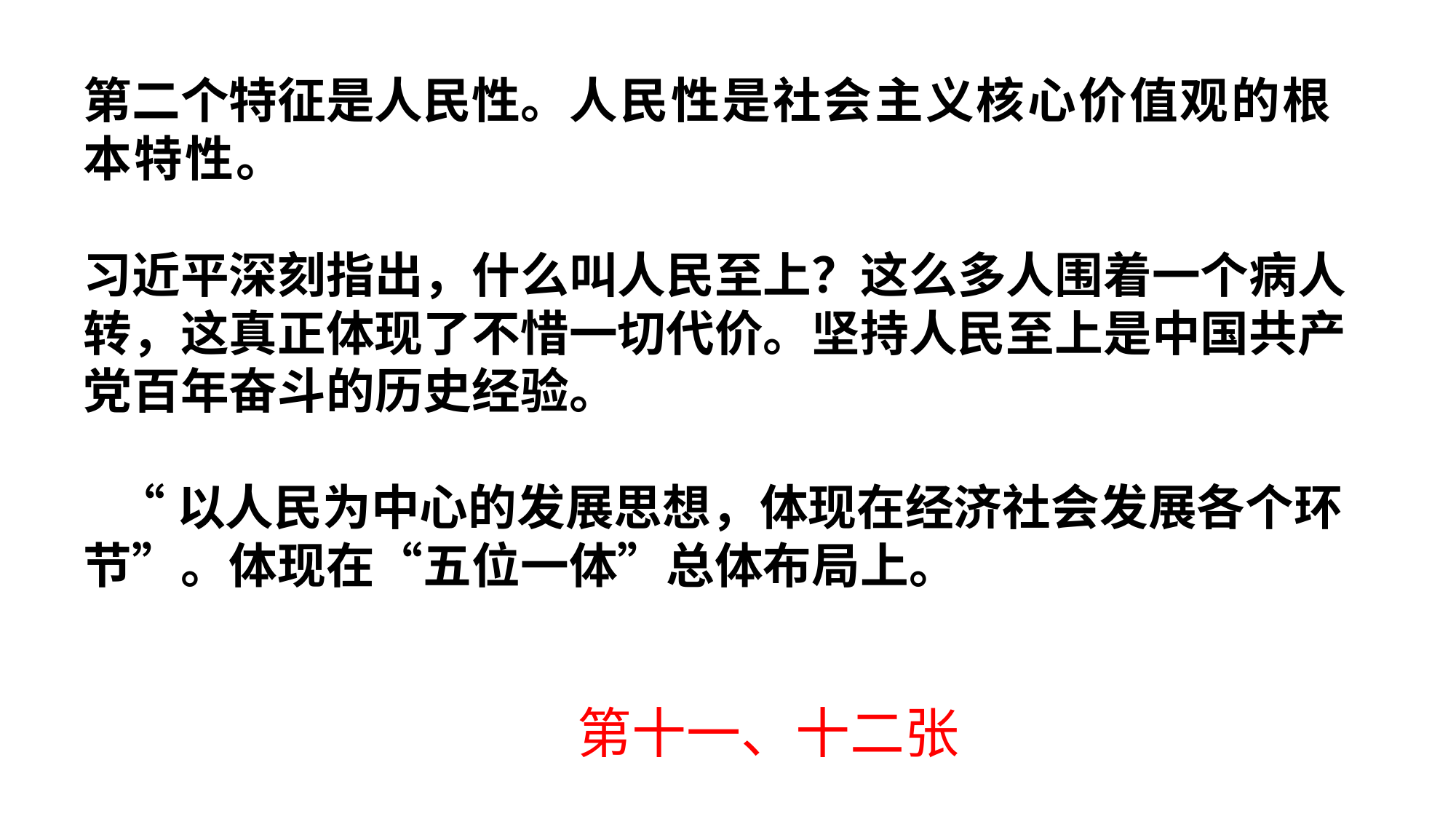

第二个特征是人民性。人民性是社会主义核心价值观的根本特性。

习近平深刻指出，什么叫人民至上？这么多人围着一个病人转，这真正体现了不惜一切代价。坚持人民至上是中国共产党百年奋斗的历史经验。

   “以人民为中心的发展思想，体现在经济社会发展各个环节”。体现在“五位一体”总体布局上。

第十一、十二张